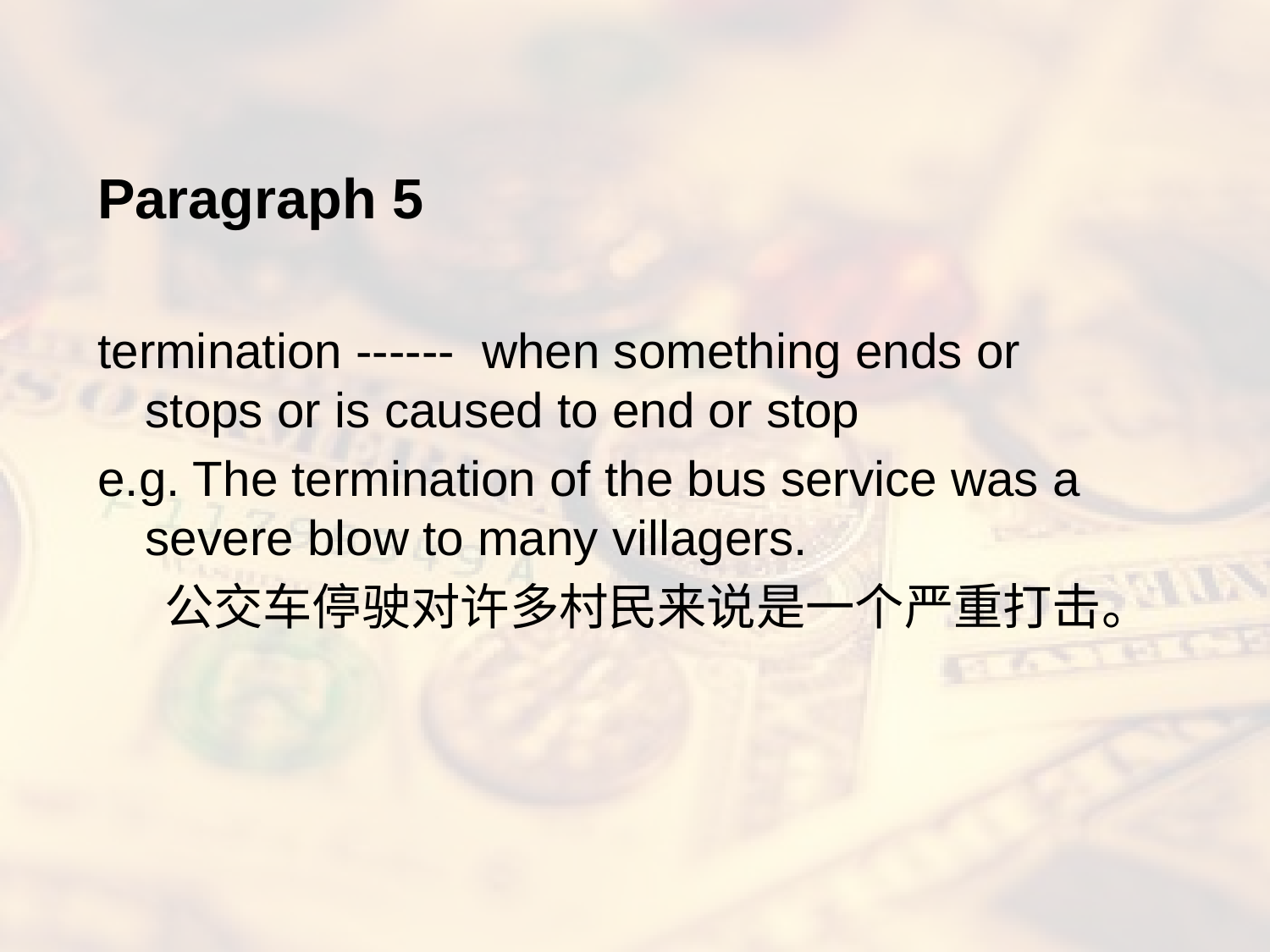

#
Paragraph 5

termination ------  when something ends or stops or is caused to end or stop
e.g. The termination of the bus service was a severe blow to many villagers.
     公交车停驶对许多村民来说是一个严重打击。